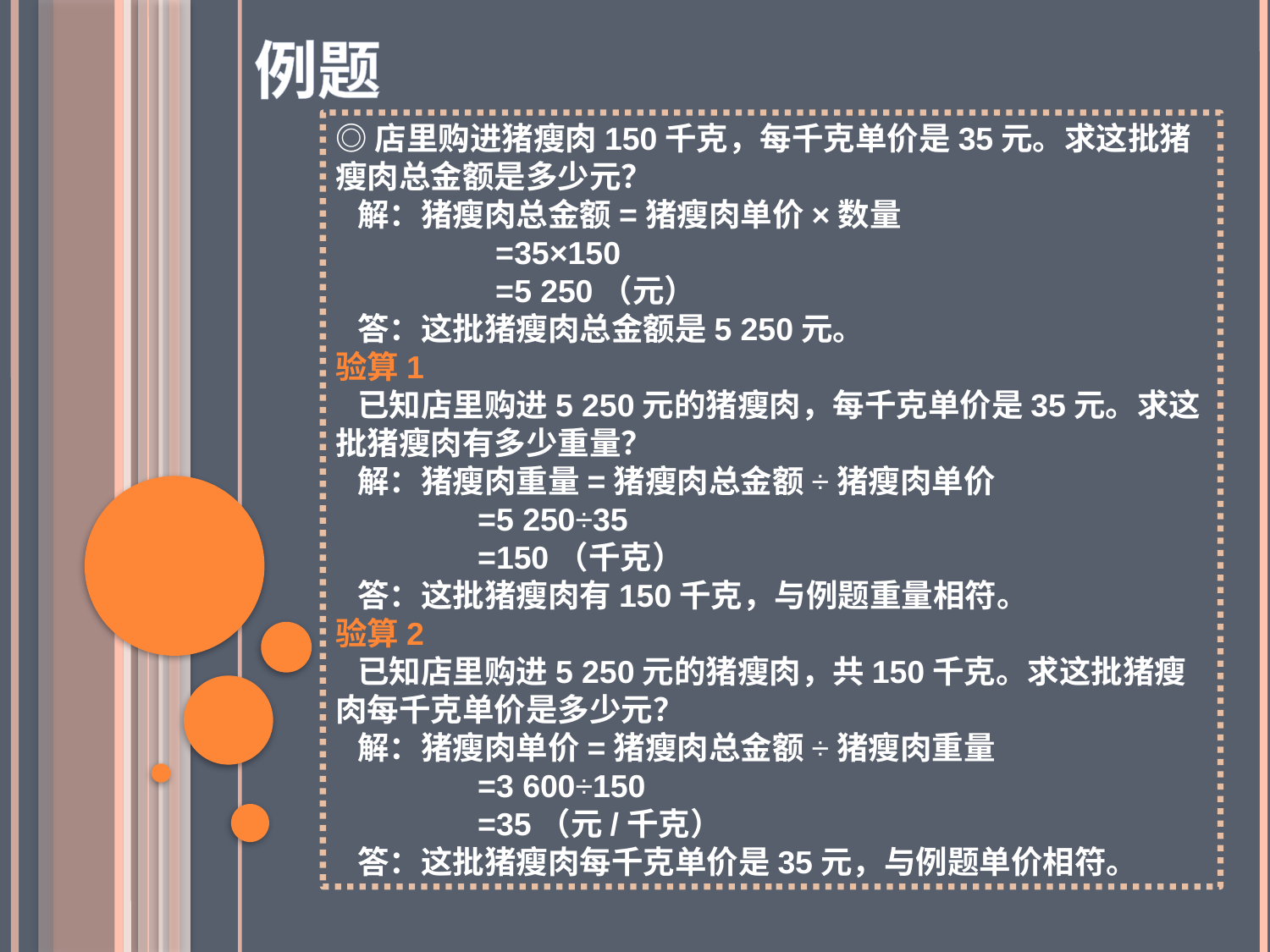

例题
◎店里购进猪瘦肉150千克，每千克单价是35元。求这批猪瘦肉总金额是多少元？
  解：猪瘦肉总金额=猪瘦肉单价×数量
                  =35×150
                  =5 250（元）
  答：这批猪瘦肉总金额是5 250元。
验算1
  已知店里购进5 250元的猪瘦肉，每千克单价是35元。求这批猪瘦肉有多少重量？
  解：猪瘦肉重量=猪瘦肉总金额÷猪瘦肉单价
                =5 250÷35
                =150（千克）
  答：这批猪瘦肉有150千克，与例题重量相符。
验算2
  已知店里购进5 250元的猪瘦肉，共150千克。求这批猪瘦肉每千克单价是多少元？
  解：猪瘦肉单价=猪瘦肉总金额÷猪瘦肉重量
                =3 600÷150
                =35（元/千克）
  答：这批猪瘦肉每千克单价是35元，与例题单价相符。